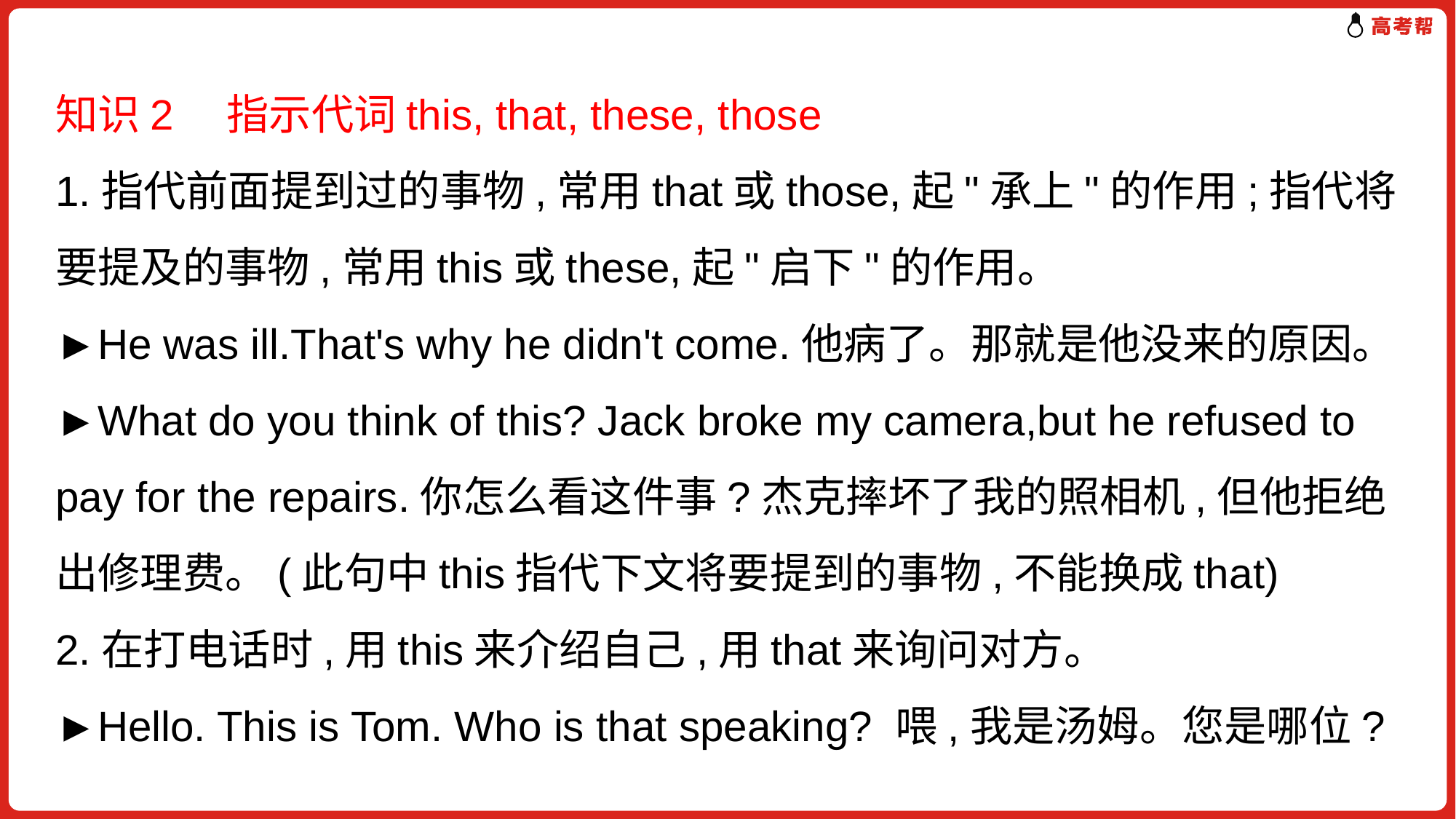

知识2　指示代词this, that, these, those
1.指代前面提到过的事物,常用that或those,起"承上"的作用;指代将要提及的事物,常用this或these,起"启下"的作用。
►He was ill.That's why he didn't come.他病了。那就是他没来的原因。
►What do you think of this? Jack broke my camera,but he refused to pay for the repairs.你怎么看这件事?杰克摔坏了我的照相机,但他拒绝出修理费。(此句中this指代下文将要提到的事物,不能换成that)
2.在打电话时,用this来介绍自己,用that来询问对方。
►Hello. This is Tom. Who is that speaking? 喂,我是汤姆。您是哪位?